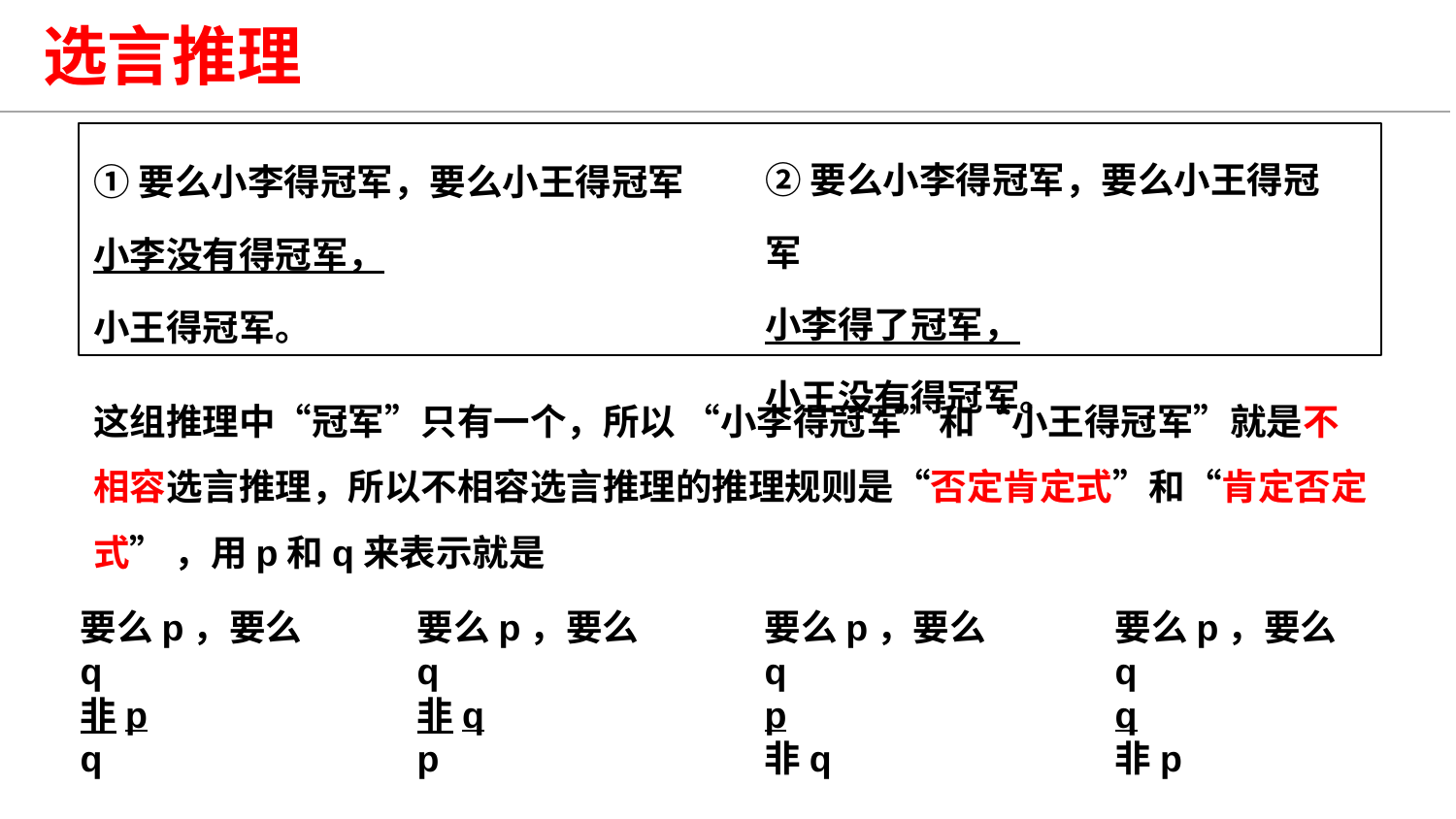

选言推理
②要么小李得冠军，要么小王得冠军
小李得了冠军，
小王没有得冠军。
①要么小李得冠军，要么小王得冠军
小李没有得冠军，
小王得冠军。
这组推理中“冠军”只有一个，所以 “小李得冠军”和“小王得冠军”就是不相容选言推理，所以不相容选言推理的推理规则是“否定肯定式”和“肯定否定式” ，用p和q来表示就是
要么p，要么q
非p
q
要么p，要么q
非q
p
要么p，要么q
p
非q
要么p，要么q
q
非p